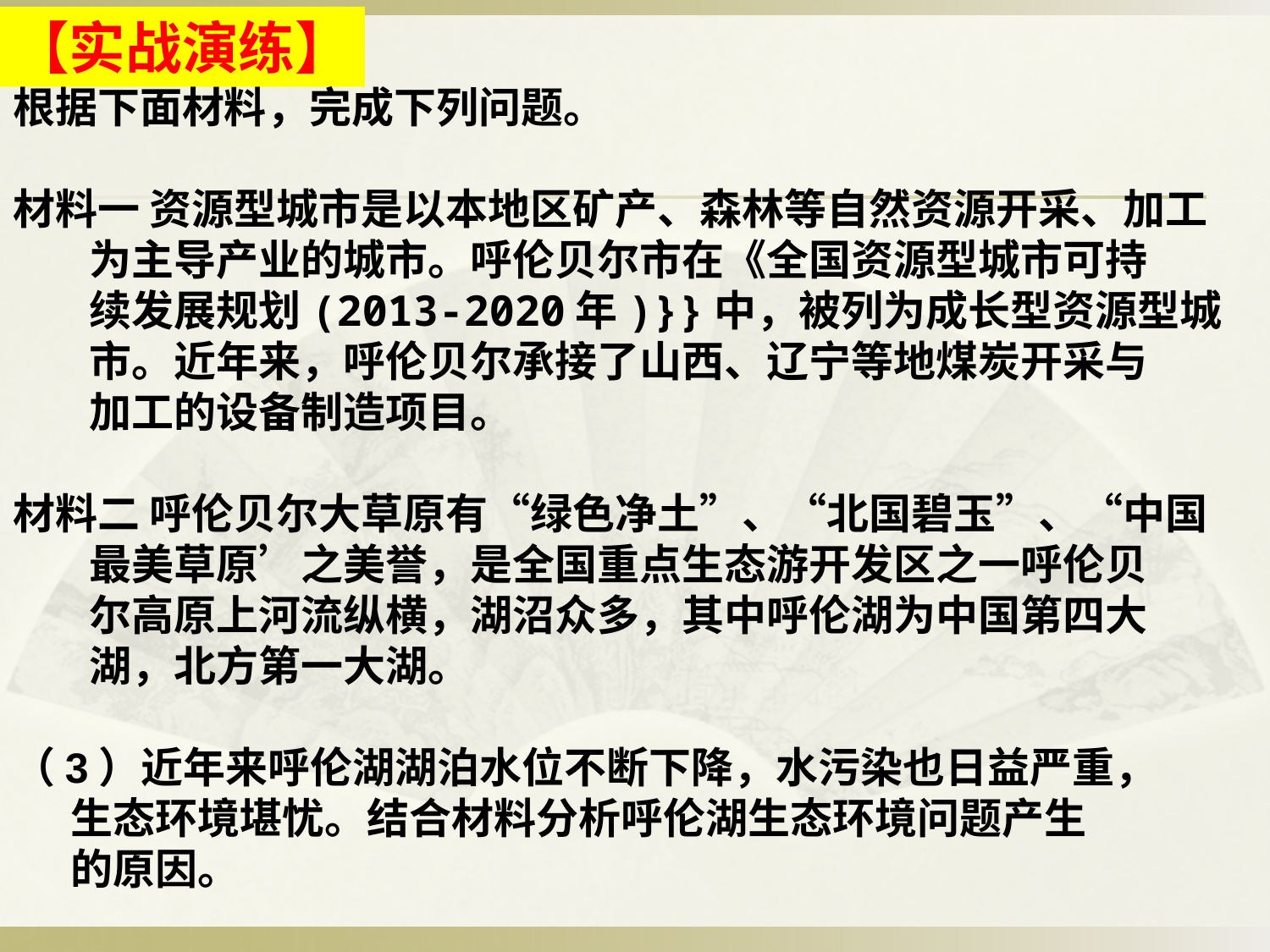

【实战演练】
根据下面材料，完成下列问题。

材料一 资源型城市是以本地区矿产、森林等自然资源开采、加工
       为主导产业的城市。呼伦贝尔市在《全国资源型城市可持
       续发展规划(2013-2020年)}}中，被列为成长型资源型城
       市。近年来，呼伦贝尔承接了山西、辽宁等地煤炭开采与
       加工的设备制造项目。

材料二 呼伦贝尔大草原有“绿色净土”、“北国碧玉”、“中国
       最美草原’之美誉，是全国重点生态游开发区之一呼伦贝
       尔高原上河流纵横，湖沼众多，其中呼伦湖为中国第四大
       湖，北方第一大湖。

（3）近年来呼伦湖湖泊水位不断下降，水污染也日益严重，
     生态环境堪忧。结合材料分析呼伦湖生态环境问题产生
     的原因。